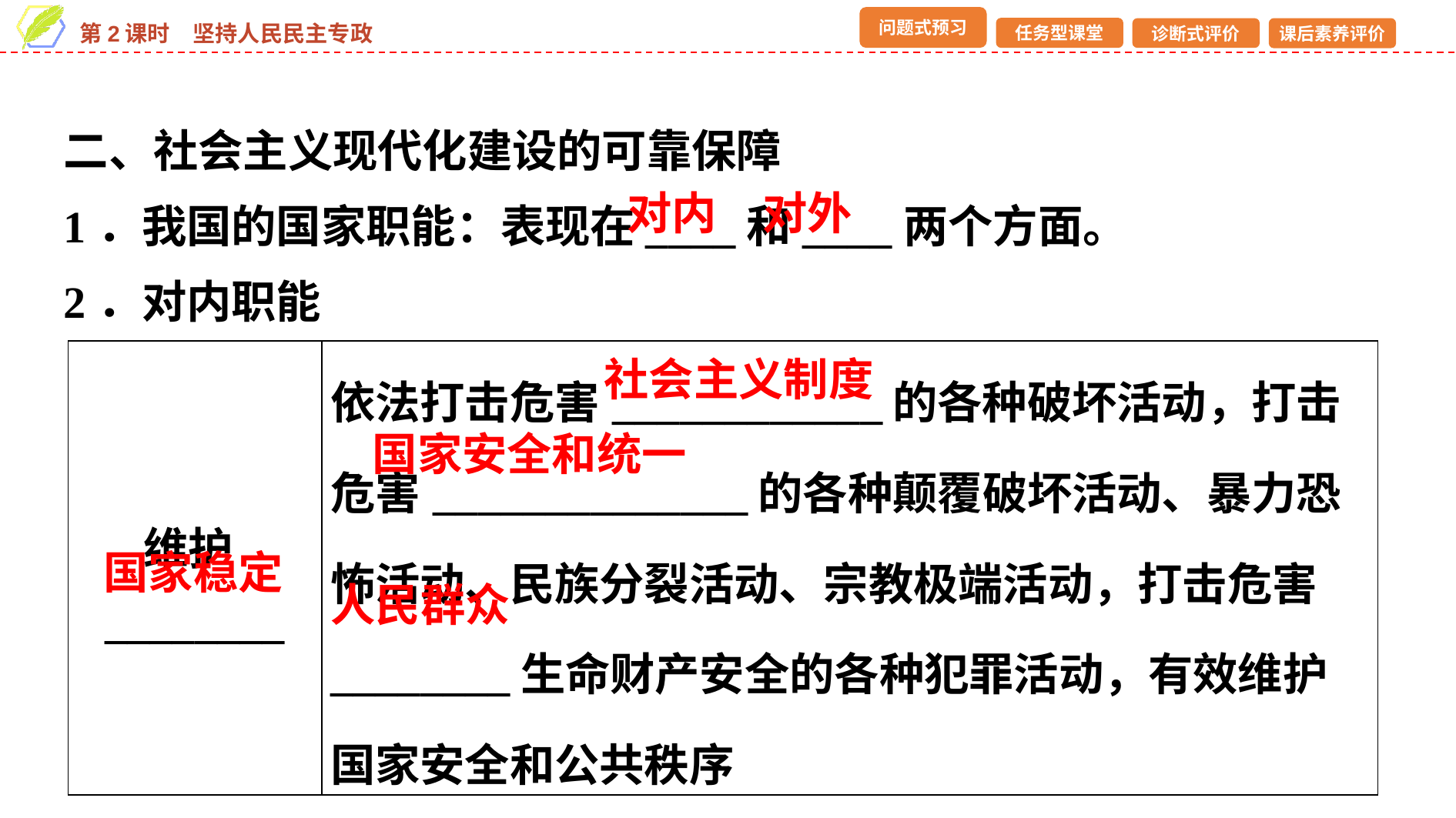

二、社会主义现代化建设的可靠保障
1．我国的国家职能：表现在____和____两个方面。
2．对内职能
对内
对外
| 维护\_\_\_\_\_\_\_\_ | 依法打击危害\_\_\_\_\_\_\_\_\_\_\_\_的各种破坏活动，打击危害\_\_\_\_\_\_\_\_\_\_\_\_\_\_的各种颠覆破坏活动、暴力恐怖活动、民族分裂活动、宗教极端活动，打击危害\_\_\_\_\_\_\_\_生命财产安全的各种犯罪活动，有效维护国家安全和公共秩序 |
| --- | --- |
社会主义制度
国家安全和统一
国家稳定
人民群众